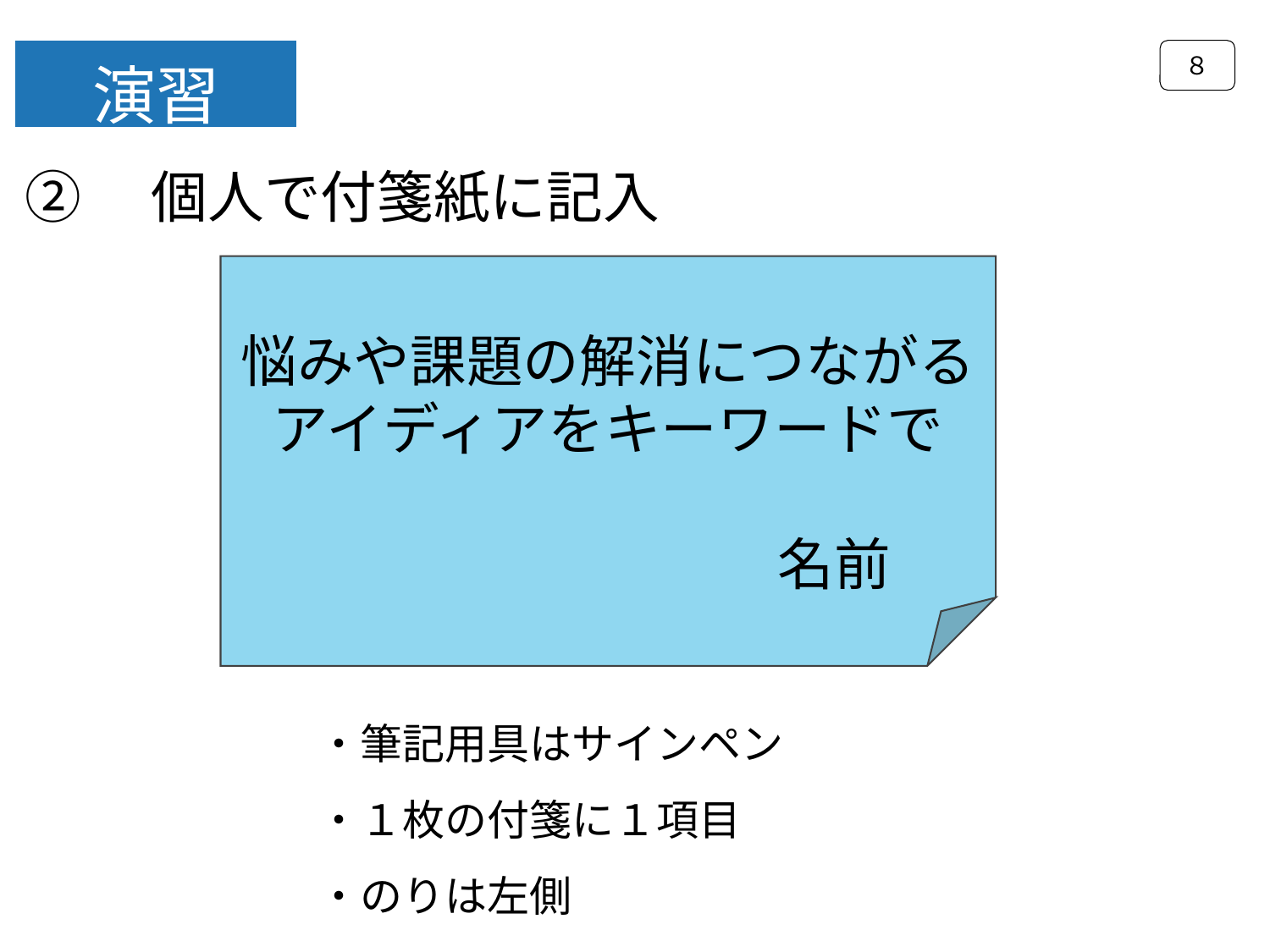

８
演習
②　個人で付箋紙に記入

悩みや課題の解消につながる
アイディアをキーワードで

　　　　　　　　名前

・筆記用具はサインペン
・１枚の付箋に１項目
・のりは左側